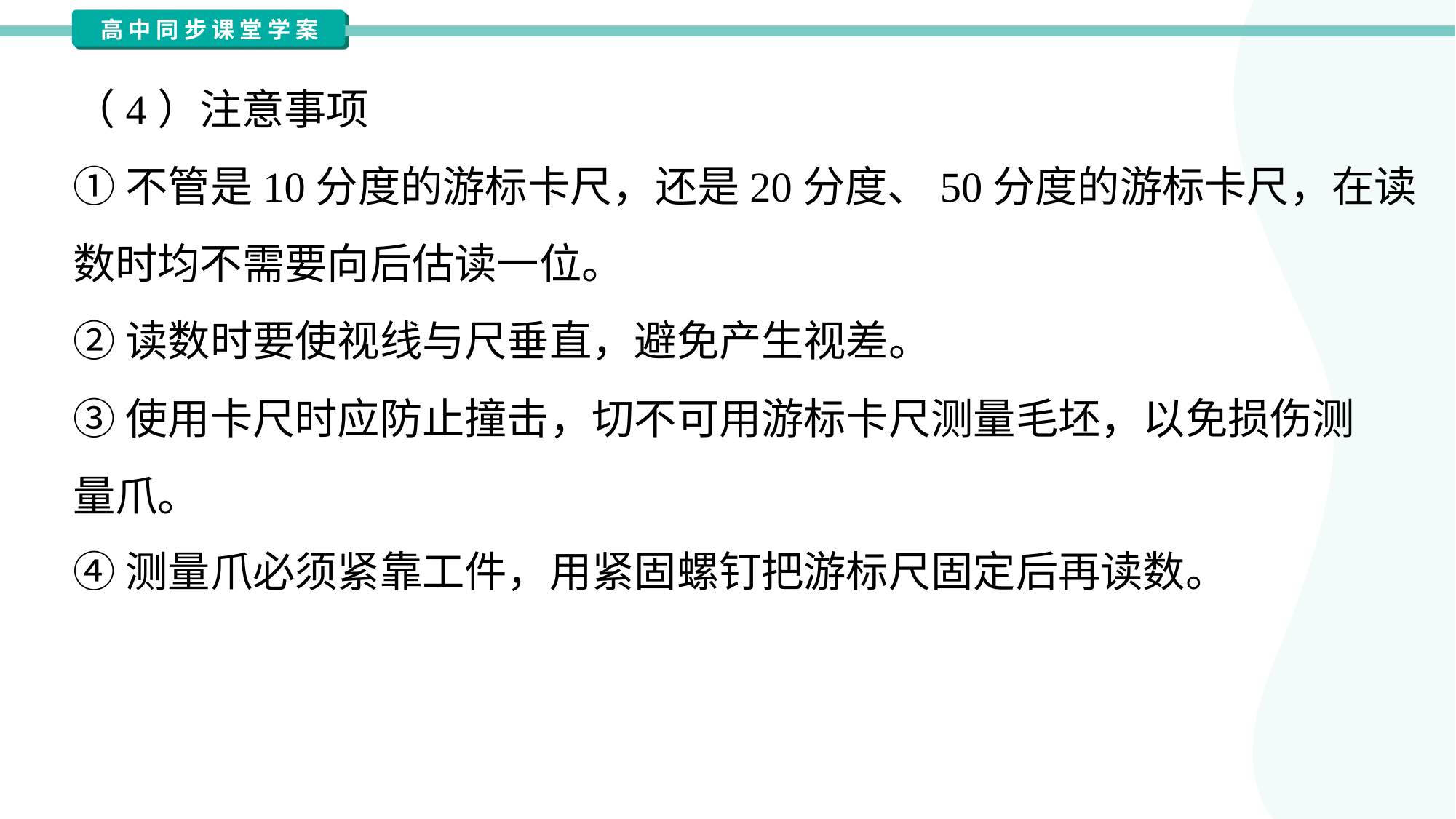

（4）注意事项
①不管是10分度的游标卡尺，还是20分度、50分度的游标卡尺，在读
数时均不需要向后估读一位。
②读数时要使视线与尺垂直，避免产生视差。
③使用卡尺时应防止撞击，切不可用游标卡尺测量毛坯，以免损伤测
量爪。
④测量爪必须紧靠工件，用紧固螺钉把游标尺固定后再读数。